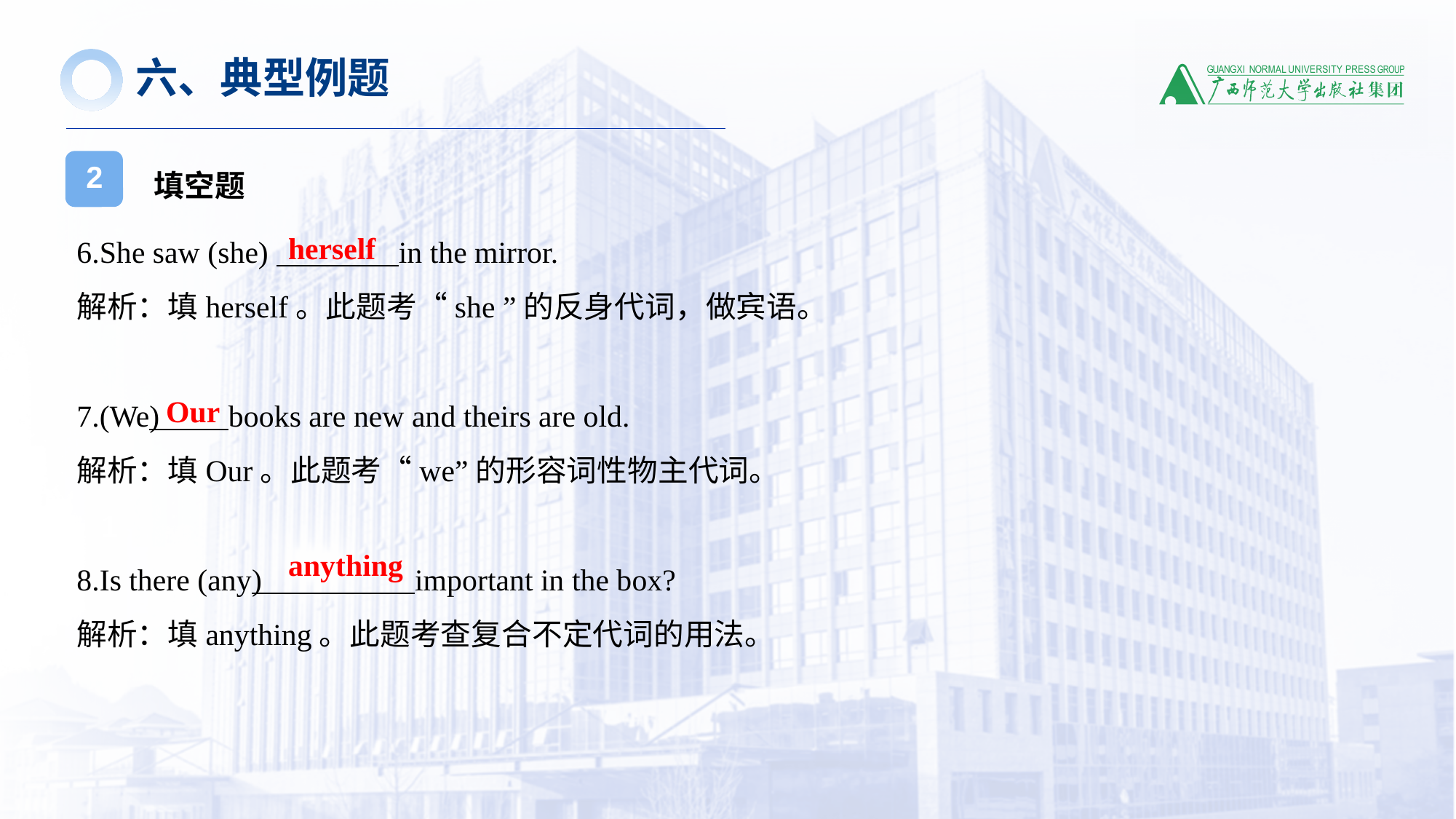

六、典型例题

填空题

2
6.She saw (she)                 in the mirror.
解析：填herself。此题考“she ”的反身代词，做宾语。

7.(We)         books are new and theirs are old.
解析：填Our。此题考“we”的形容词性物主代词。

8.Is there (any)                    important in the box?
解析：填anything。此题考查复合不定代词的用法。
  herself
    Our
1
  anything